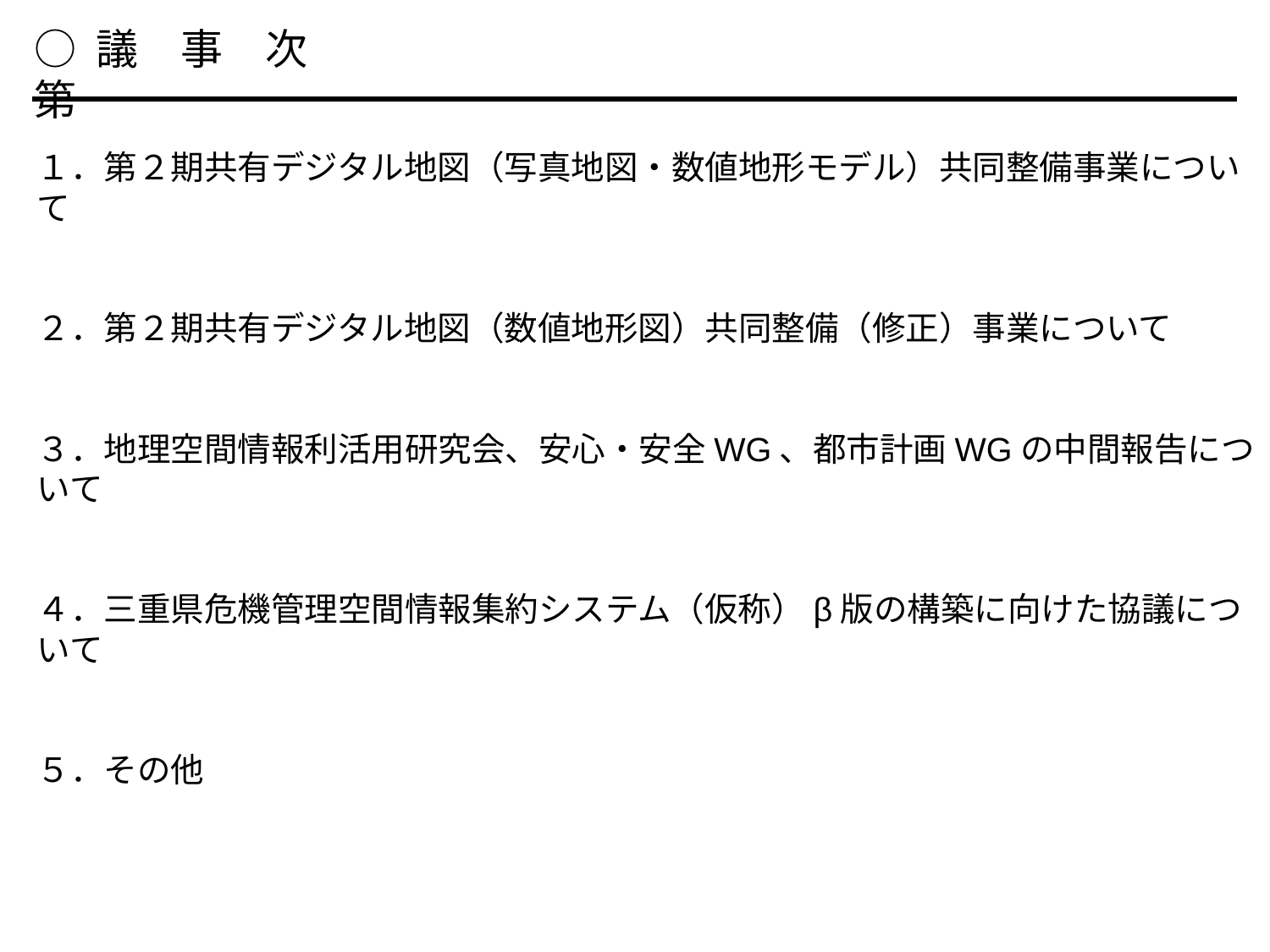

○ 議　事　次　第
１．第２期共有デジタル地図（写真地図・数値地形モデル）共同整備事業について

２．第２期共有デジタル地図（数値地形図）共同整備（修正）事業について

３．地理空間情報利活用研究会、安心・安全WG、都市計画WGの中間報告について

４．三重県危機管理空間情報集約システム（仮称）β版の構築に向けた協議について

５．その他